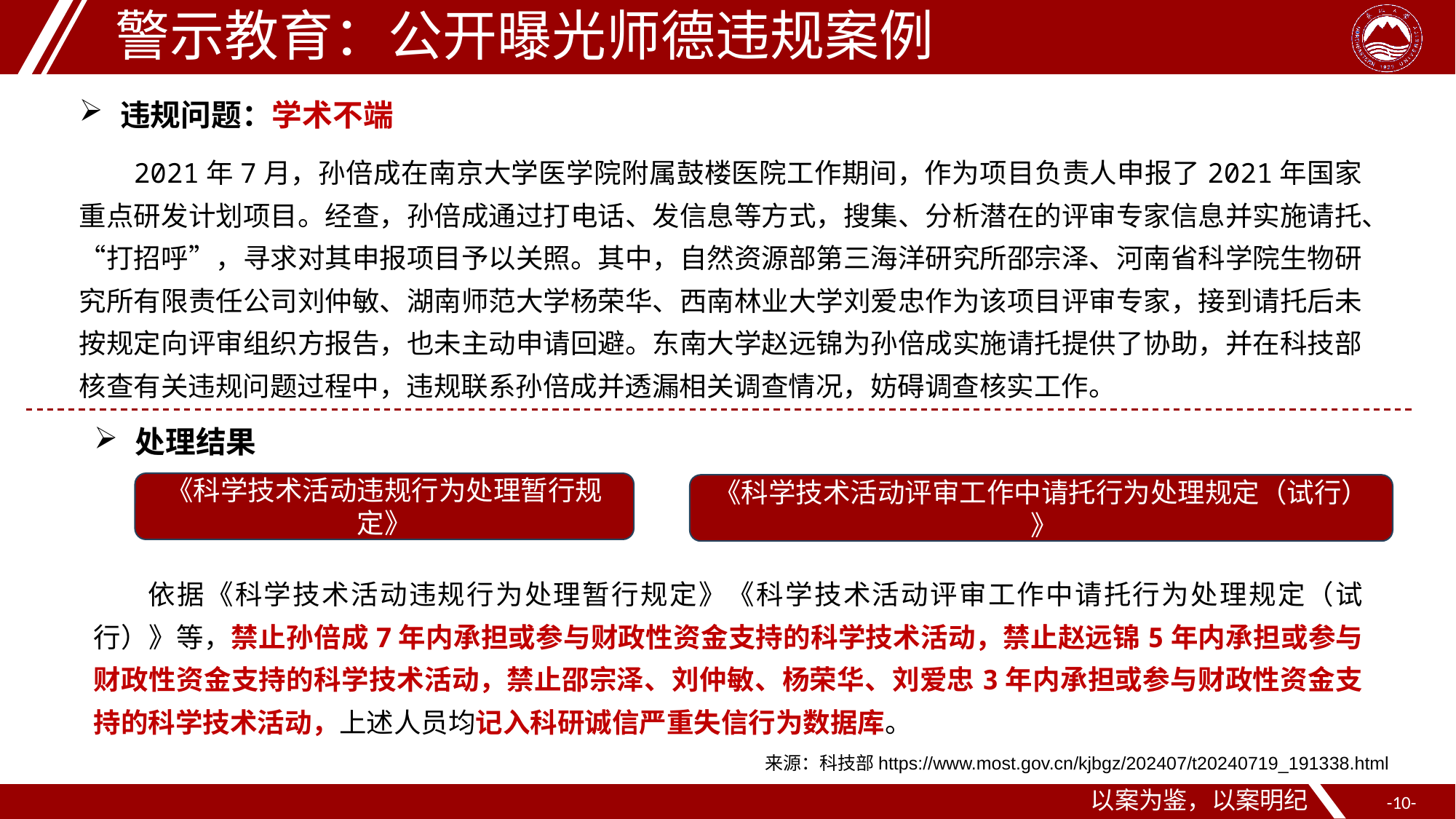

警示教育：公开曝光师德违规案例
违规问题：学术不端
2021年7月，孙倍成在南京大学医学院附属鼓楼医院工作期间，作为项目负责人申报了2021年国家重点研发计划项目。经查，孙倍成通过打电话、发信息等方式，搜集、分析潜在的评审专家信息并实施请托、“打招呼”，寻求对其申报项目予以关照。其中，自然资源部第三海洋研究所邵宗泽、河南省科学院生物研究所有限责任公司刘仲敏、湖南师范大学杨荣华、西南林业大学刘爱忠作为该项目评审专家，接到请托后未按规定向评审组织方报告，也未主动申请回避。东南大学赵远锦为孙倍成实施请托提供了协助，并在科技部核查有关违规问题过程中，违规联系孙倍成并透漏相关调查情况，妨碍调查核实工作。
处理结果
《科学技术活动违规行为处理暂行规定》
《科学技术活动评审工作中请托行为处理规定（试行） 》
依据《科学技术活动违规行为处理暂行规定》《科学技术活动评审工作中请托行为处理规定（试行）》等，禁止孙倍成7年内承担或参与财政性资金支持的科学技术活动，禁止赵远锦5年内承担或参与财政性资金支持的科学技术活动，禁止邵宗泽、刘仲敏、杨荣华、刘爱忠3年内承担或参与财政性资金支持的科学技术活动，上述人员均记入科研诚信严重失信行为数据库。
来源：科技部https://www.most.gov.cn/kjbgz/202407/t20240719_191338.html
以案为鉴，以案明纪
-10-